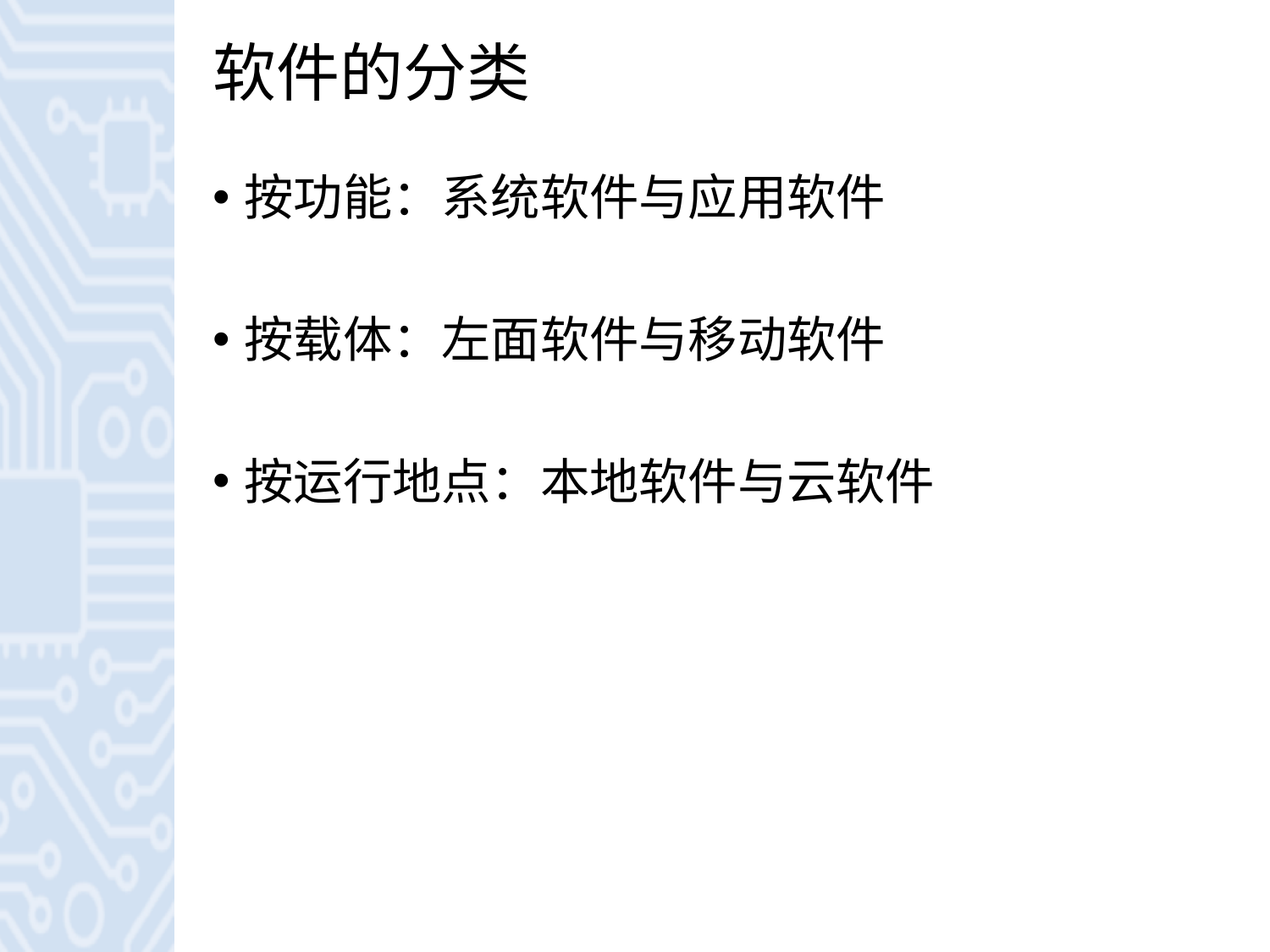

# 软件的分类
按功能：系统软件与应用软件

按载体：左面软件与移动软件

按运行地点：本地软件与云软件